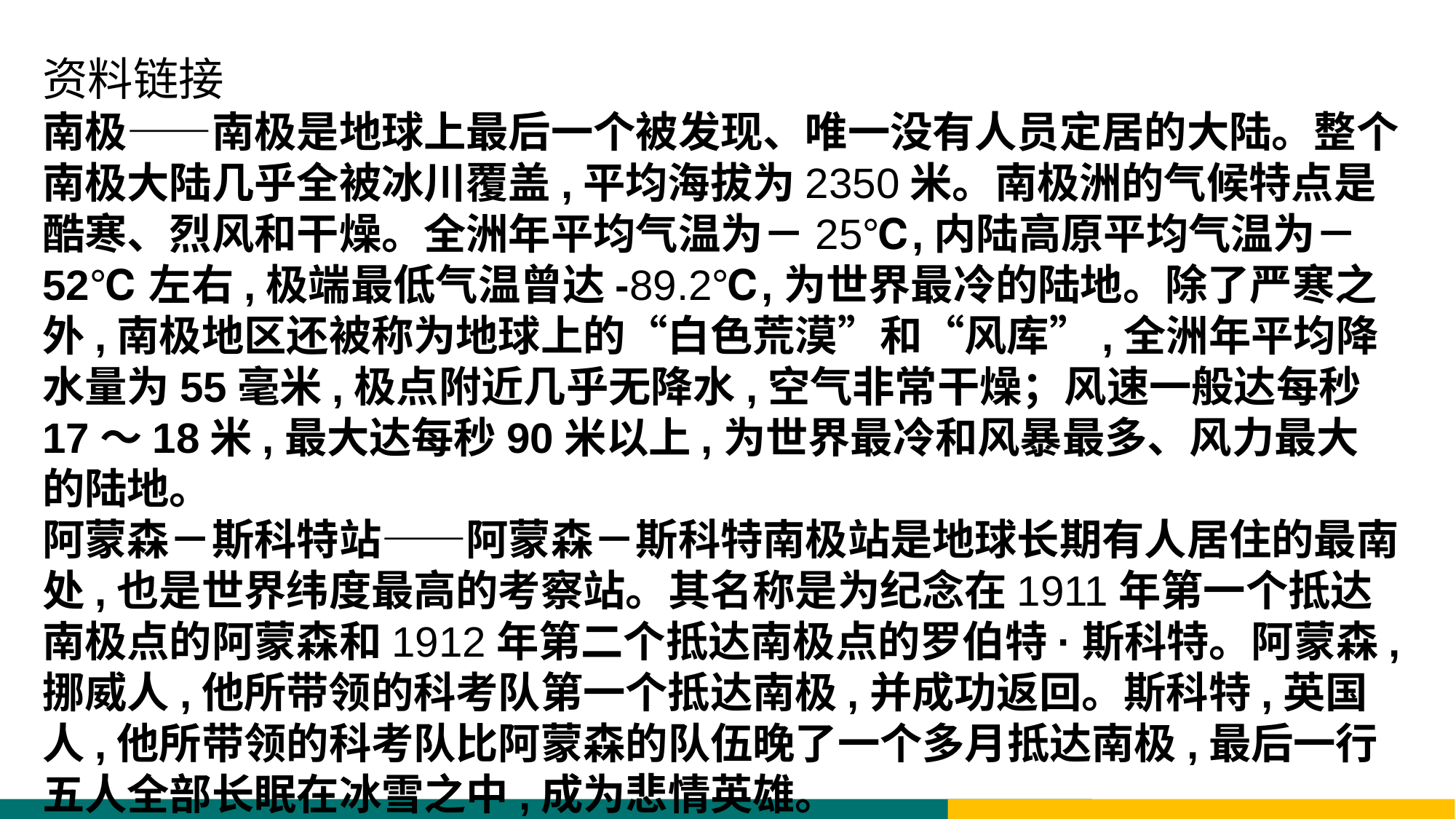

资料链接
南极——南极是地球上最后一个被发现、唯一没有人员定居的大陆。整个南极大陆几乎全被冰川覆盖,平均海拔为2350米。南极洲的气候特点是酷寒、烈风和干燥。全洲年平均气温为－25℃,内陆高原平均气温为－52℃左右,极端最低气温曾达-89.2℃,为世界最冷的陆地。除了严寒之外,南极地区还被称为地球上的“白色荒漠”和“风库”,全洲年平均降水量为55毫米,极点附近几乎无降水,空气非常干燥；风速一般达每秒17～18米,最大达每秒90米以上,为世界最冷和风暴最多、风力最大的陆地。
阿蒙森－斯科特站——阿蒙森－斯科特南极站是地球长期有人居住的最南处,也是世界纬度最高的考察站。其名称是为纪念在1911年第一个抵达南极点的阿蒙森和1912年第二个抵达南极点的罗伯特·斯科特。阿蒙森,挪威人,他所带领的科考队第一个抵达南极,并成功返回。斯科特,英国人,他所带领的科考队比阿蒙森的队伍晚了一个多月抵达南极,最后一行五人全部长眠在冰雪之中,成为悲情英雄。